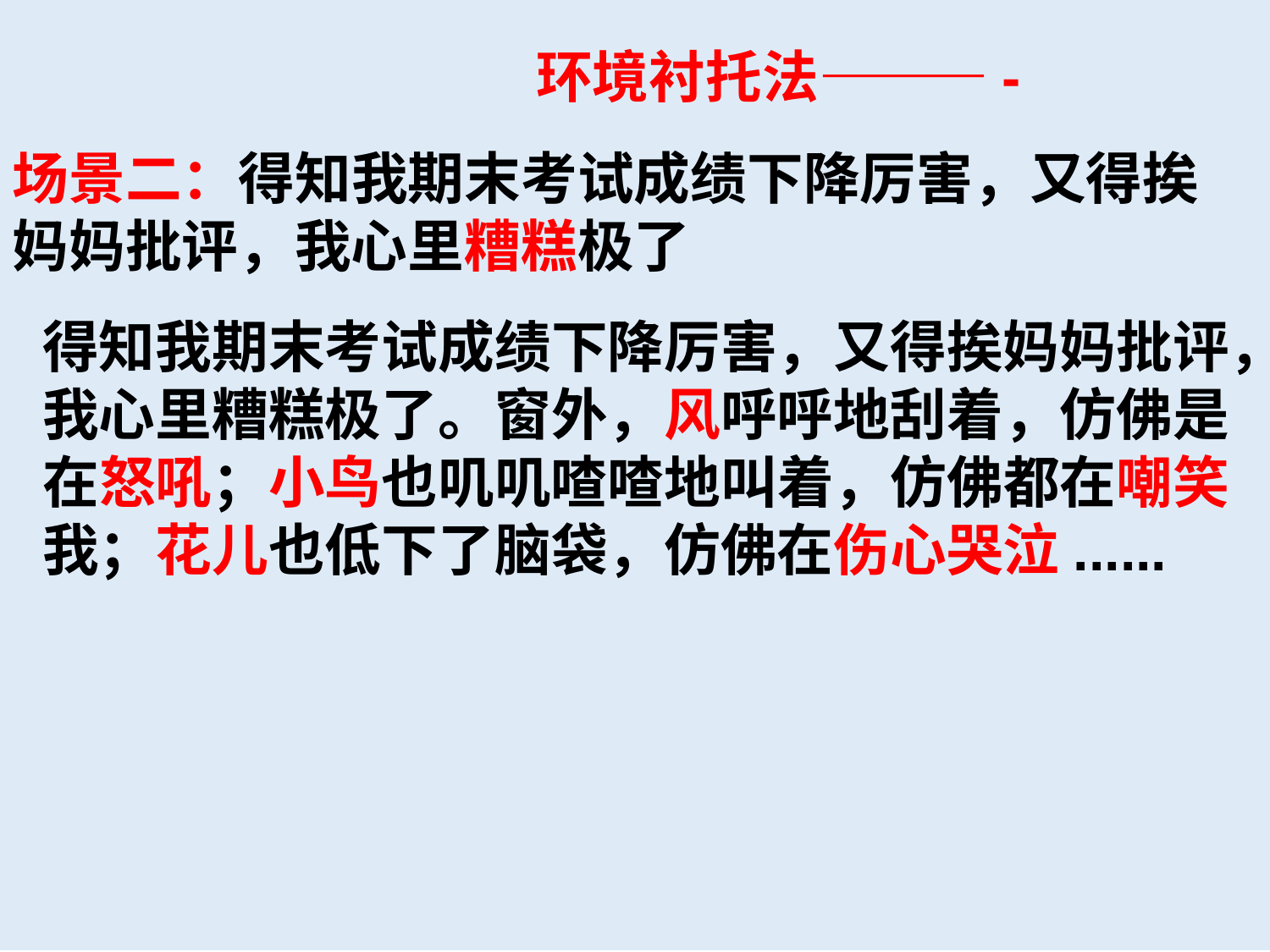

环境衬托法———-
场景二：得知我期末考试成绩下降厉害，又得挨妈妈批评，我心里糟糕极了
得知我期末考试成绩下降厉害，又得挨妈妈批评，
我心里糟糕极了。窗外，风呼呼地刮着，仿佛是
在怒吼；小鸟也叽叽喳喳地叫着，仿佛都在嘲笑
我；花儿也低下了脑袋，仿佛在伤心哭泣......